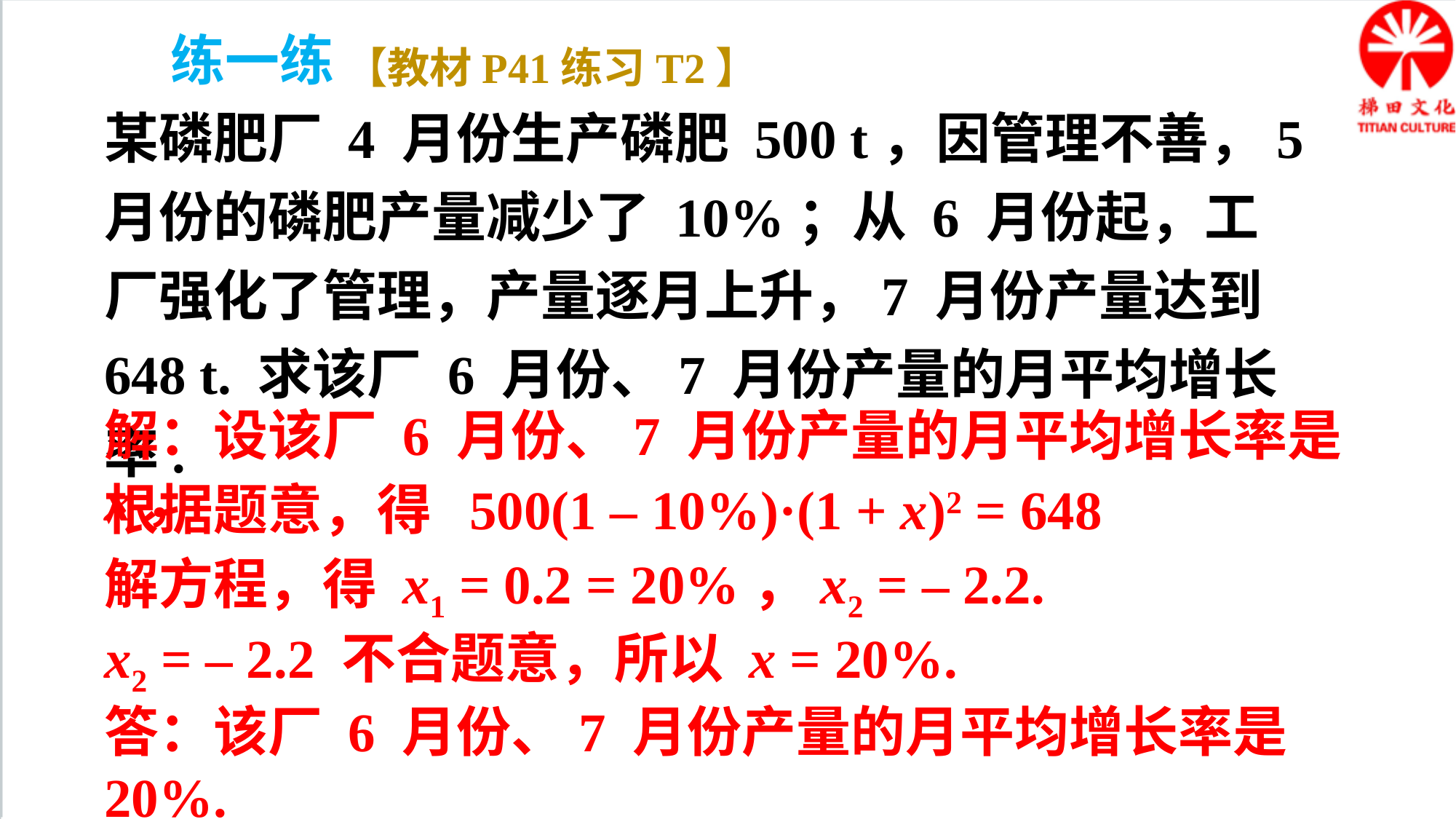

练一练
【教材P41练习T2】
某磷肥厂 4 月份生产磷肥 500 t，因管理不善，5 月份的磷肥产量减少了 10%；从 6 月份起，工厂强化了管理，产量逐月上升，7 月份产量达到 648 t. 求该厂 6 月份、7 月份产量的月平均增长率.
解：设该厂 6 月份、7 月份产量的月平均增长率是 x，
根据题意，得  500(1 – 10%)·(1 + x)2 = 648
解方程，得 x1 = 0.2 = 20%，x2 = – 2.2.
x2 = – 2.2 不合题意，所以 x = 20%.
答：该厂 6 月份、7 月份产量的月平均增长率是 20%.